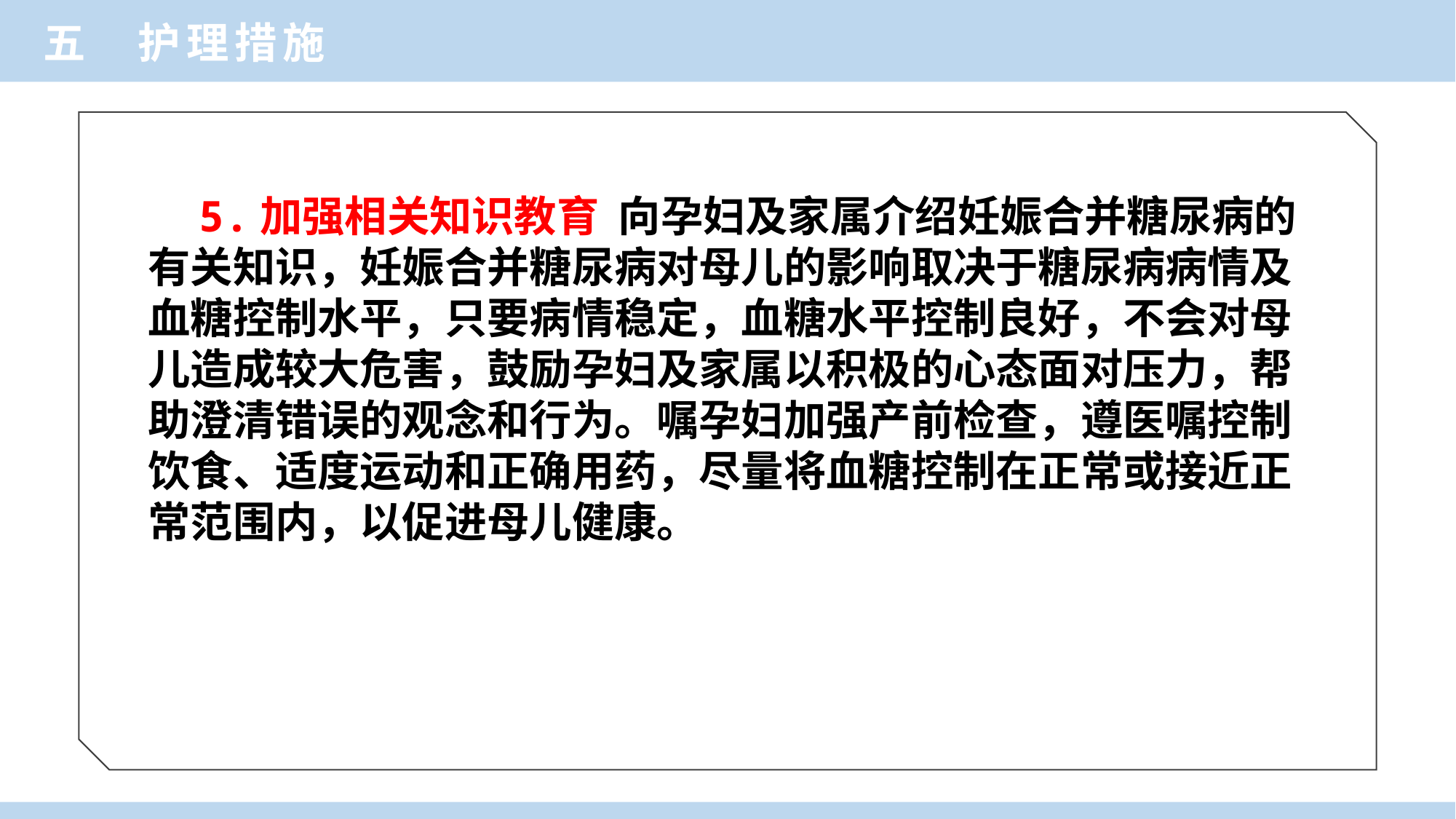

五   护理措施

  5.加强相关知识教育  向孕妇及家属介绍妊娠合并糖尿病的有关知识，妊娠合并糖尿病对母儿的影响取决于糖尿病病情及血糖控制水平，只要病情稳定，血糖水平控制良好，不会对母儿造成较大危害，鼓励孕妇及家属以积极的心态面对压力，帮助澄清错误的观念和行为。嘱孕妇加强产前检查，遵医嘱控制饮食、适度运动和正确用药，尽量将血糖控制在正常或接近正常范围内，以促进母儿健康。